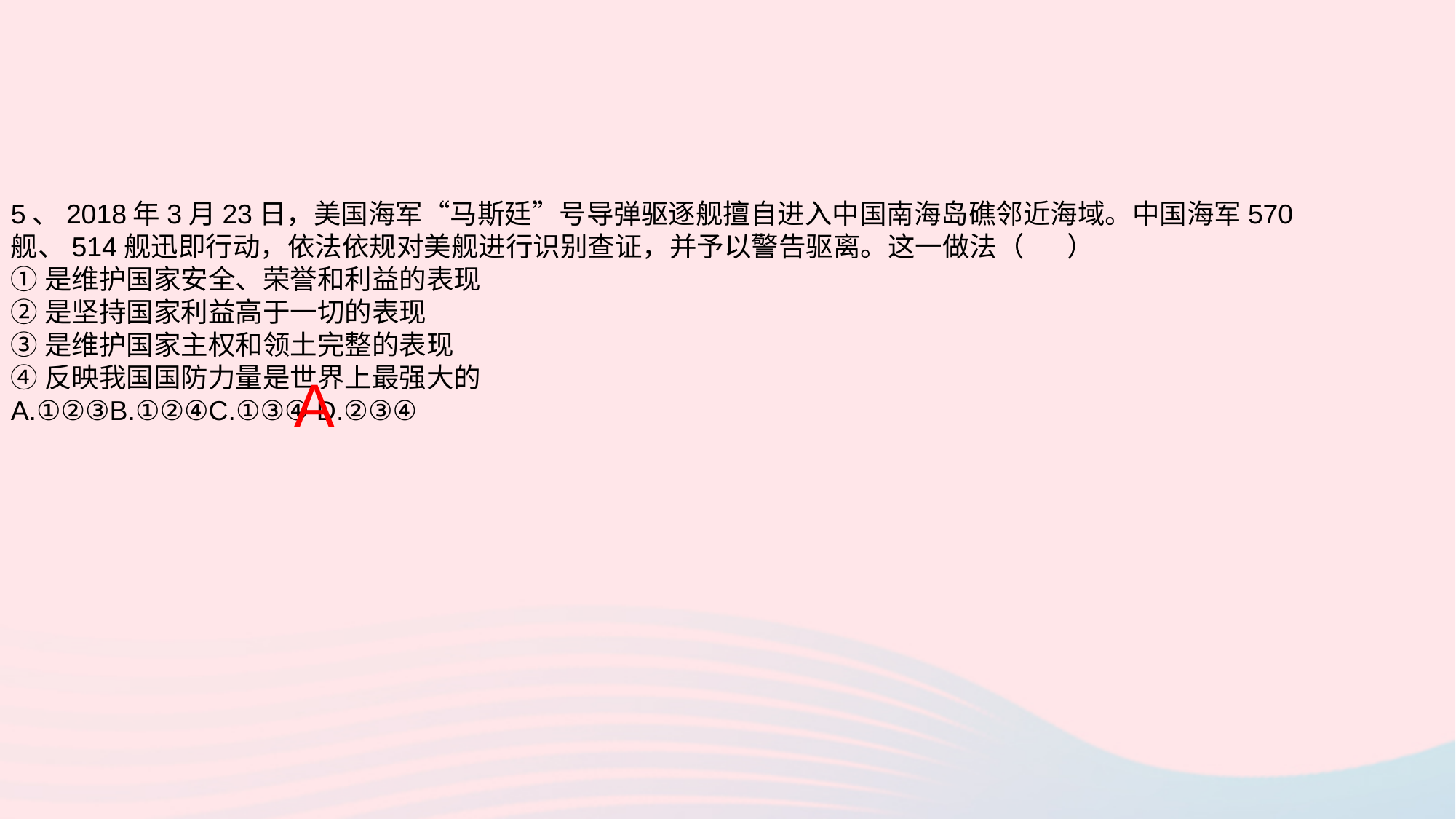

5、2018年3月23日，美国海军“马斯廷”号导弹驱逐舰擅自进入中国南海岛礁邻近海域。中国海军570舰、514舰迅即行动，依法依规对美舰进行识别查证，并予以警告驱离。这一做法（       ）
①是维护国家安全、荣誉和利益的表现
②是坚持国家利益高于一切的表现
③是维护国家主权和领土完整的表现
④反映我国国防力量是世界上最强大的
A.①②③B.①②④C.①③④ D.②③④
A